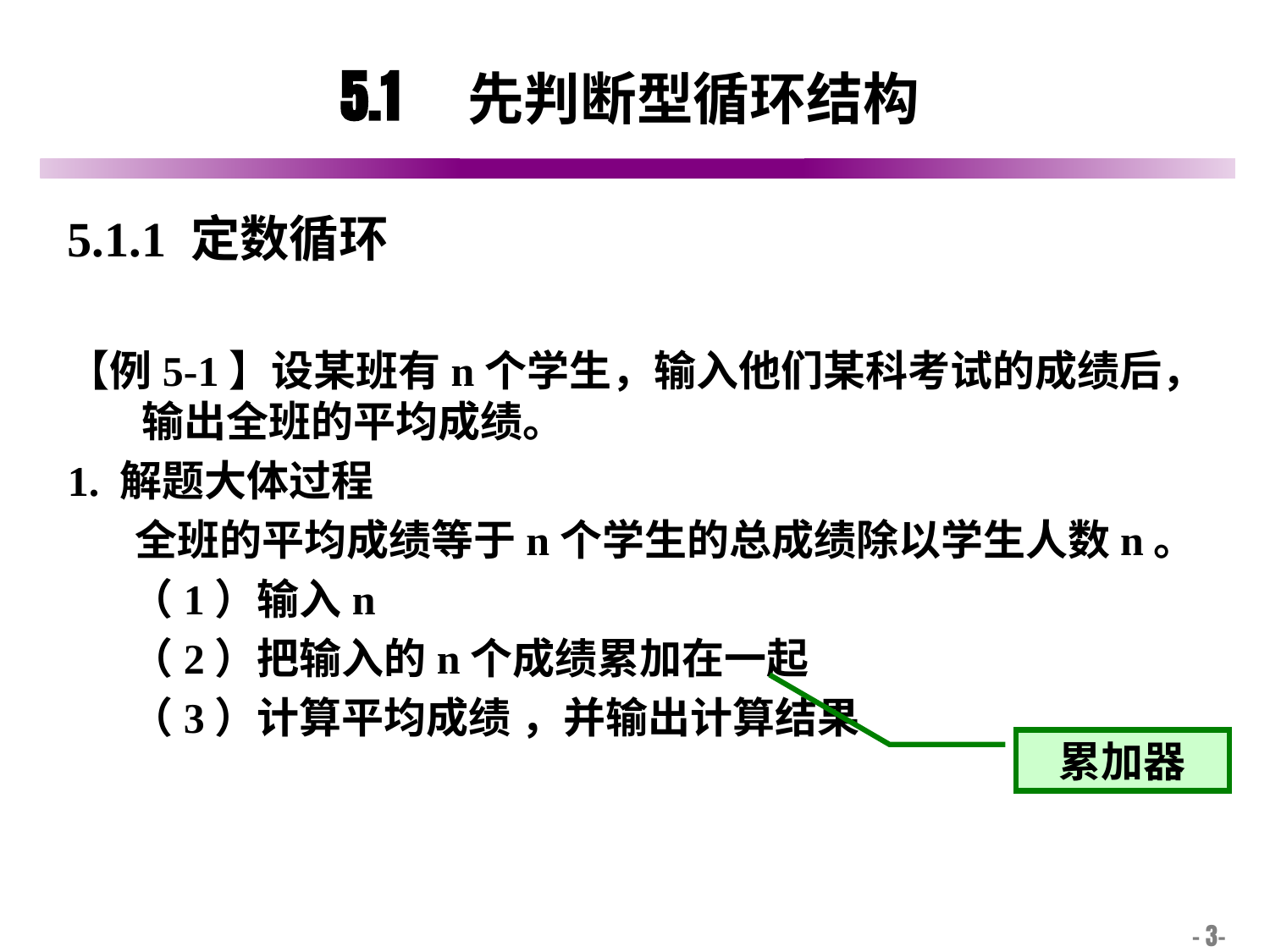

# 5.1	先判断型循环结构
5.1.1 定数循环

【例5-1】设某班有n个学生，输入他们某科考试的成绩后，输出全班的平均成绩。
1. 解题大体过程
      全班的平均成绩等于n个学生的总成绩除以学生人数n。
（1）输入n
（2）把输入的n个成绩累加在一起
（3）计算平均成绩 ，并输出计算结果
累加器
 - 3-